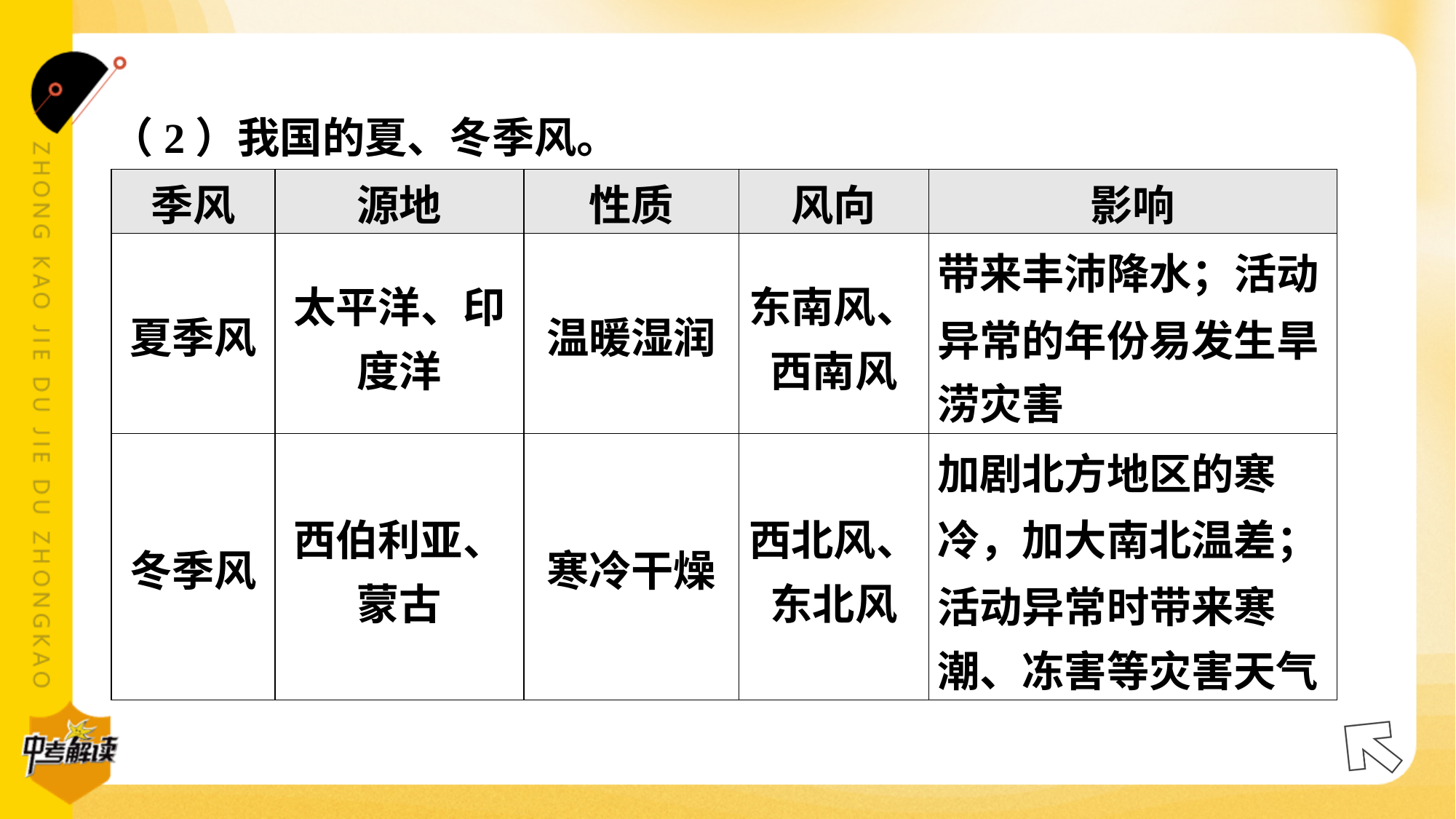

（2）我国的夏、冬季风。
| 季风 | 源地 | 性质 | 风向 | 影响 |
| --- | --- | --- | --- | --- |
| 夏季风 | 太平洋、印 度洋 | 温暖湿润 | 东南风、 西南风 | 带来丰沛降水；活动 异常的年份易发生旱 涝灾害 |
| 冬季风 | 西伯利亚、 蒙古 | 寒冷干燥 | 西北风、 东北风 | 加剧北方地区的寒 冷，加大南北温差； 活动异常时带来寒 潮、冻害等灾害天气 |